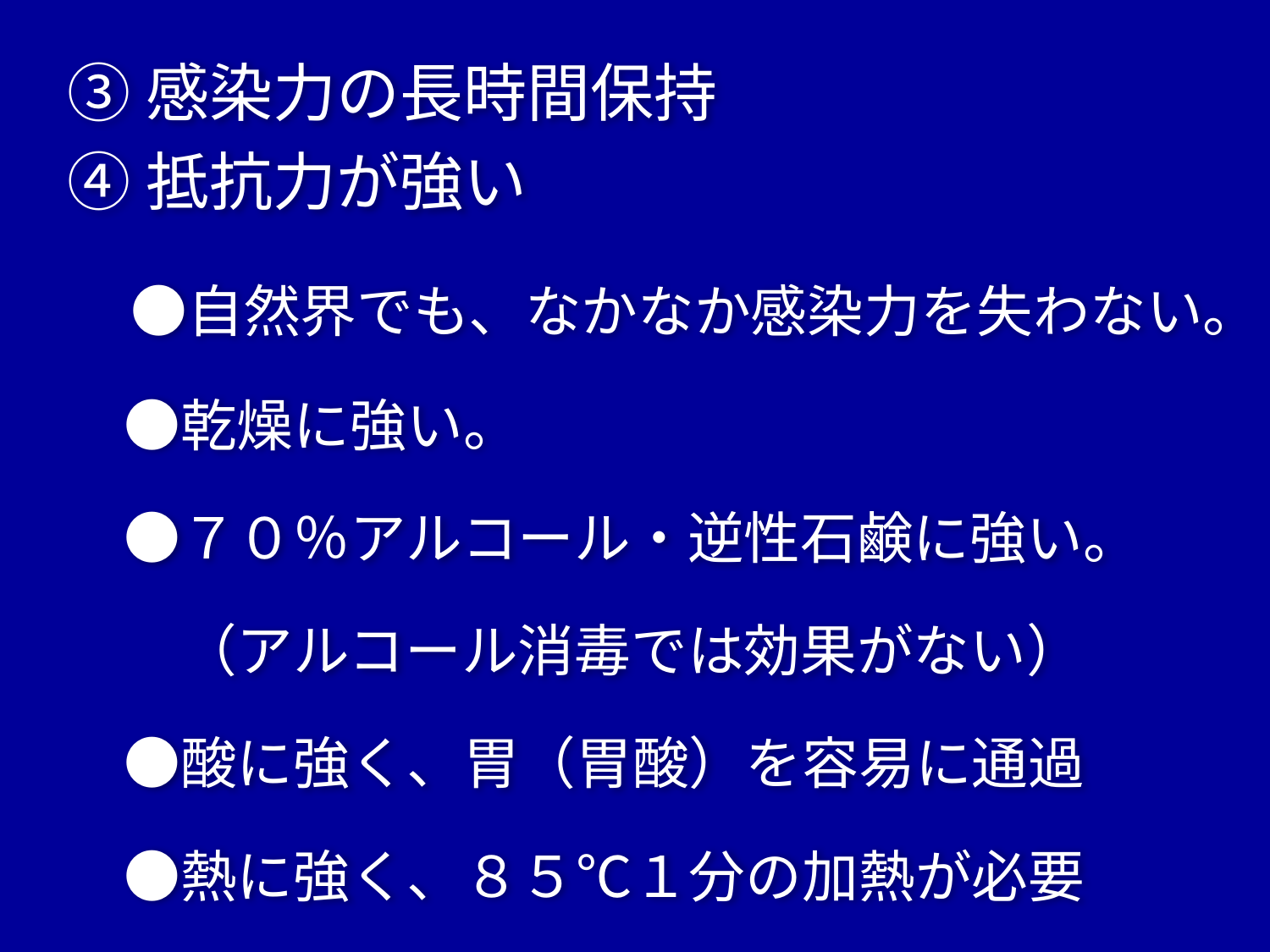

③感染力の長時間保持
④抵抗力が強い
　●自然界でも、なかなか感染力を失わない。
　●乾燥に強い。
　●７０％アルコール・逆性石鹸に強い。
　　（アルコール消毒では効果がない）
　●酸に強く、胃（胃酸）を容易に通過
　●熱に強く、８５℃１分の加熱が必要